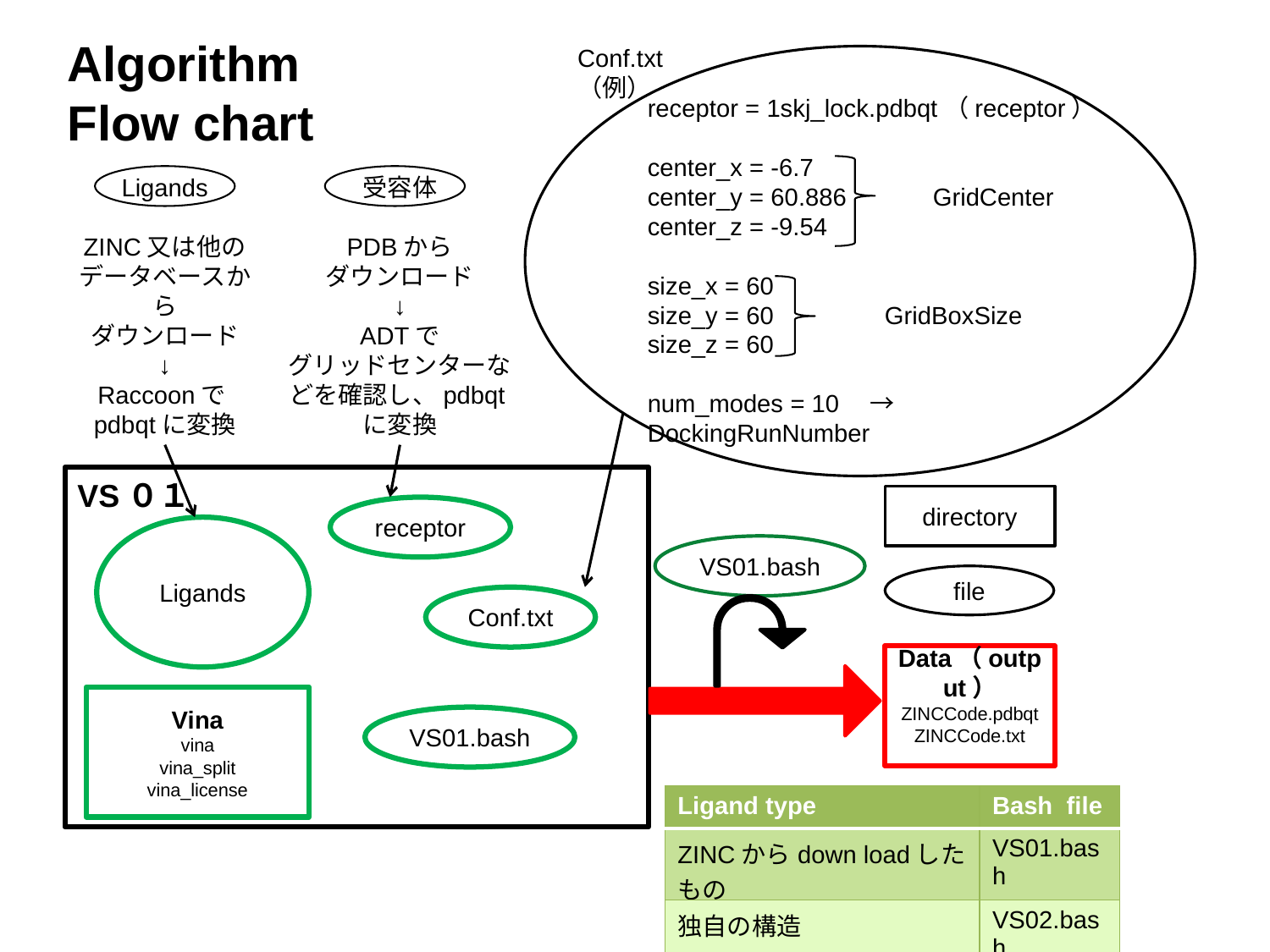

Algorithm
Flow chart
Conf.txt（例）

receptor = 1skj_lock.pdbqt（receptor）

center_x = -6.7
center_y = 60.886　　　GridCenter
center_z = -9.54

size_x = 60
size_y = 60　　　　GridBoxSize
size_z = 60

num_modes = 10　→　DockingRunNumber

Ligands

ZINC又は他のデータベースから
ダウンロード
↓
Raccoonでpdbqtに変換

受容体

PDBから
ダウンロード
↓
ADTで
グリッドセンターなどを確認し、pdbqtに変換

VS０１

receptor
Ligands
Conf.txt
Data（output）
ZINCCode.pdbqt
ZINCCode.txt

Vina
vina
vina_split
vina_license
directory
VS01.bash
file

VS01.bash
| Ligand type | Bash file |
| --- | --- |
| ZINCからdown loadしたもの | VS01.bash |
| 独自の構造 | VS02.bash |